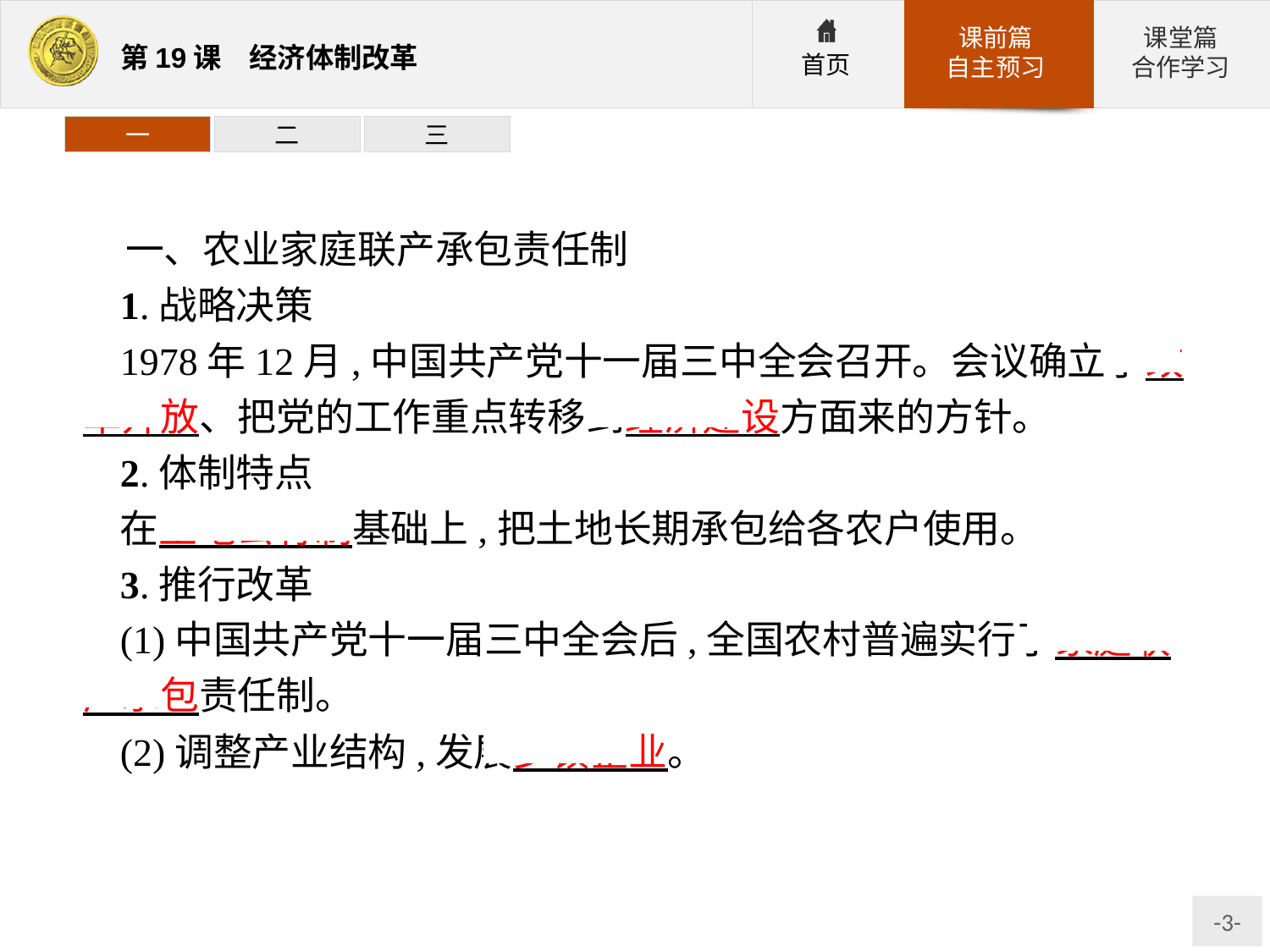

一
二
三
一、农业家庭联产承包责任制
1.战略决策
1978年12月,中国共产党十一届三中全会召开。会议确立了改革开放、把党的工作重点转移到经济建设方面来的方针。
2.体制特点
在土地公有制基础上,把土地长期承包给各农户使用。
3.推行改革
(1)中国共产党十一届三中全会后,全国农村普遍实行了家庭联产承包责任制。
(2)调整产业结构,发展乡镇企业。